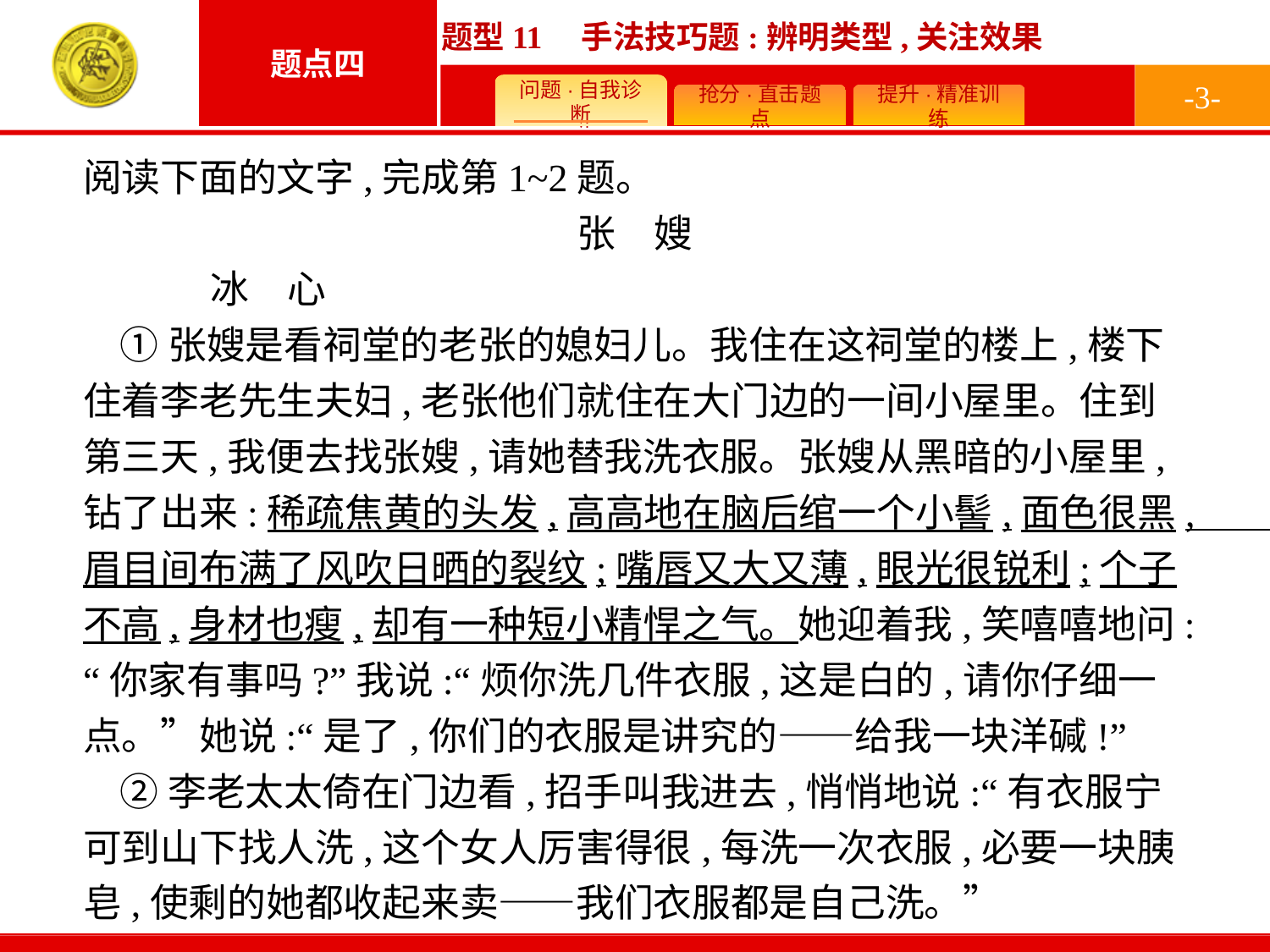

-3-
阅读下面的文字,完成第1~2题。
张　嫂
	冰　心
①张嫂是看祠堂的老张的媳妇儿。我住在这祠堂的楼上,楼下住着李老先生夫妇,老张他们就住在大门边的一间小屋里。住到第三天,我便去找张嫂,请她替我洗衣服。张嫂从黑暗的小屋里,钻了出来:稀疏焦黄的头发,高高地在脑后绾一个小髻,面色很黑,眉目间布满了风吹日晒的裂纹;嘴唇又大又薄,眼光很锐利;个子不高,身材也瘦,却有一种短小精悍之气。她迎着我,笑嘻嘻地问:“你家有事吗?”我说:“烦你洗几件衣服,这是白的,请你仔细一点。”她说:“是了,你们的衣服是讲究的——给我一块洋碱!”
②李老太太倚在门边看,招手叫我进去,悄悄地说:“有衣服宁可到山下找人洗,这个女人厉害得很,每洗一次衣服,必要一块胰皂,使剩的她都收起来卖——我们衣服都是自己洗。”